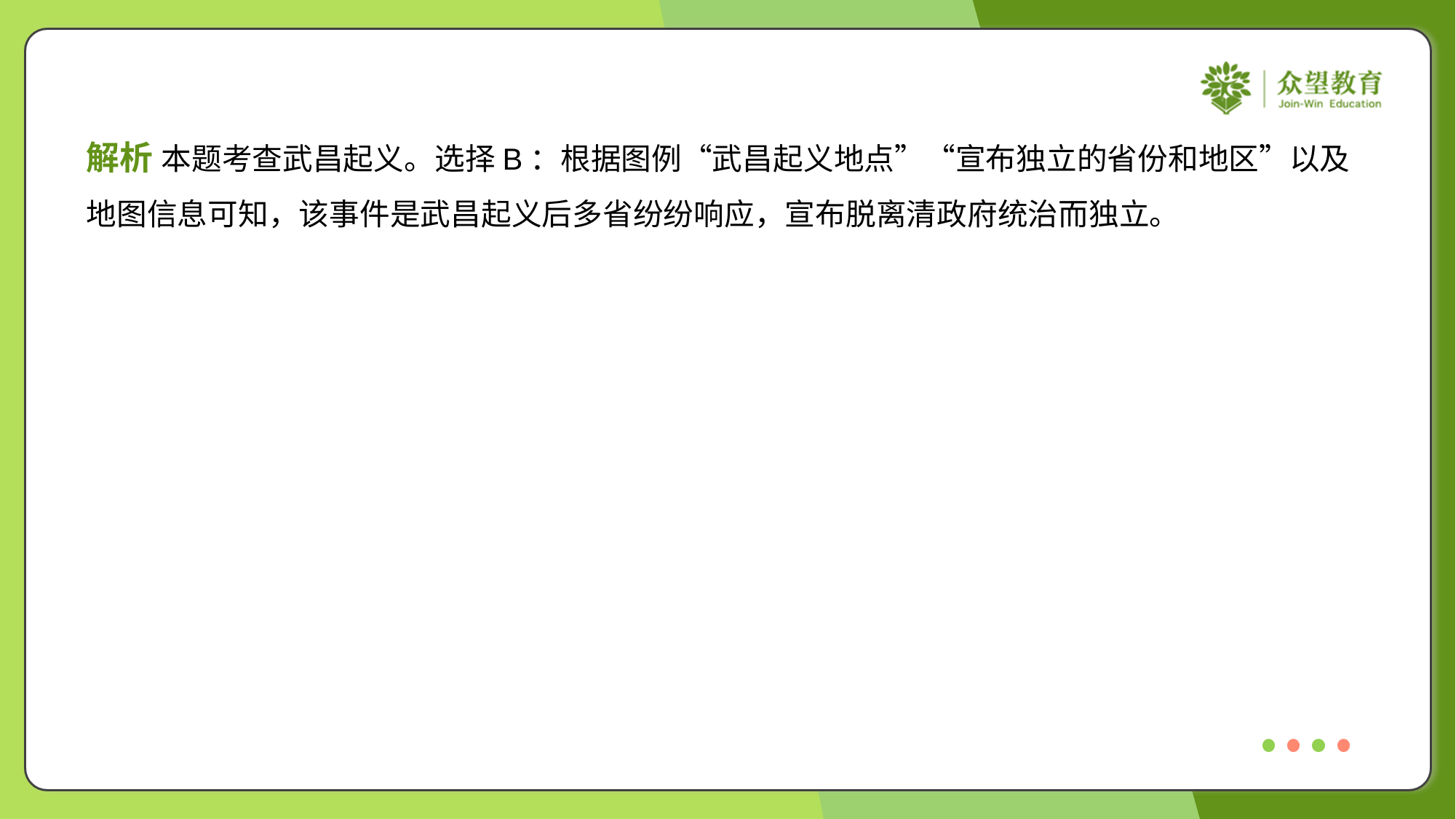

解析 本题考查武昌起义。选择B：根据图例“武昌起义地点”“宣布独立的省份和地区”以及
地图信息可知，该事件是武昌起义后多省纷纷响应，宣布脱离清政府统治而独立。